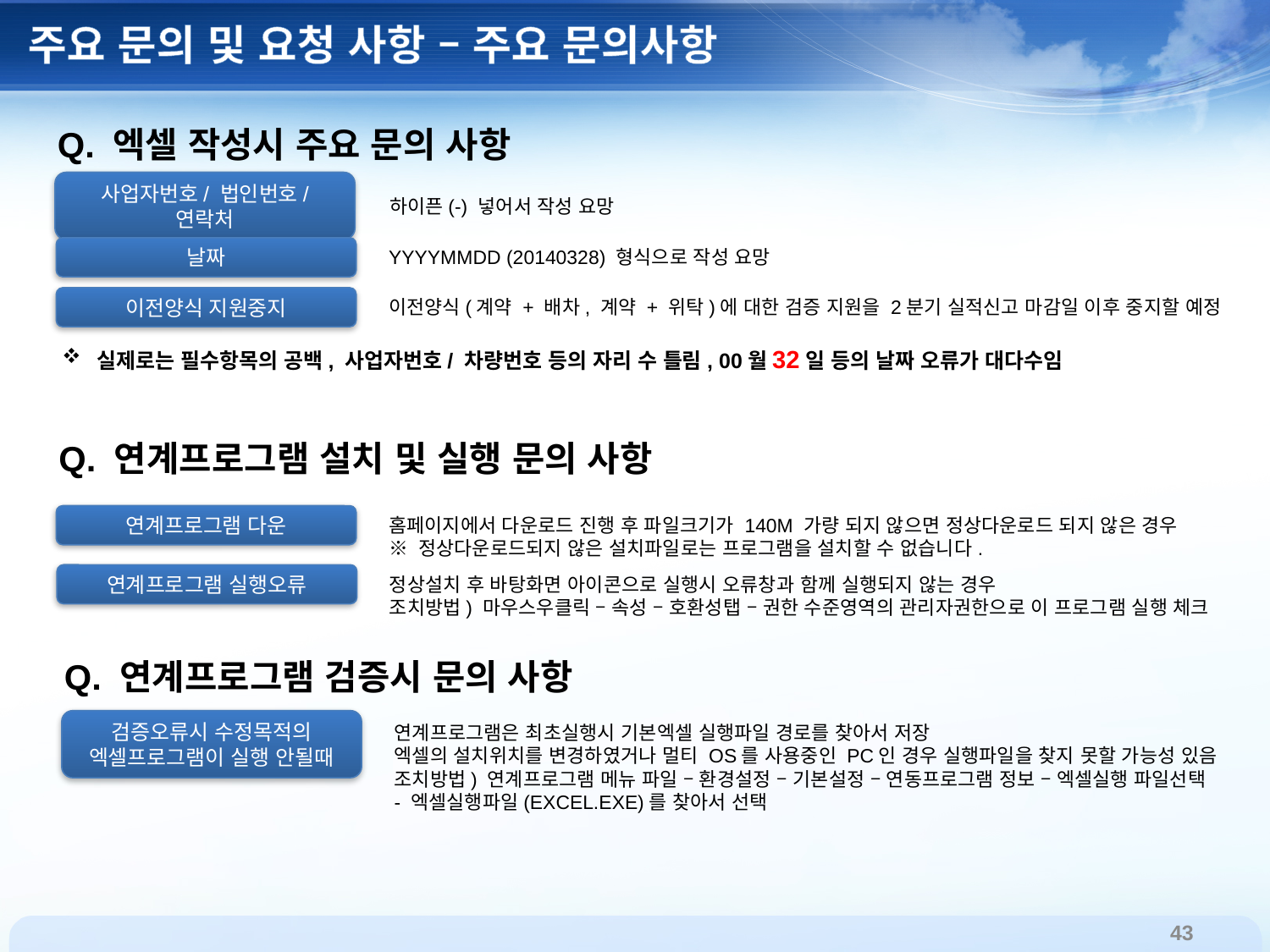

주요 문의 및 요청 사항 – 주요 문의사항
Q. 엑셀 작성시 주요 문의 사항
사업자번호/ 법인번호/ 연락처
하이픈(-) 넣어서 작성 요망
날짜
YYYYMMDD (20140328) 형식으로 작성 요망
이전양식 지원중지
이전양식(계약 + 배차, 계약 + 위탁)에 대한 검증 지원을 2분기 실적신고 마감일 이후 중지할 예정
 실제로는 필수항목의 공백, 사업자번호/ 차량번호 등의 자리 수 틀림, 00월32일 등의 날짜 오류가 대다수임
Q. 연계프로그램 설치 및 실행 문의 사항
연계프로그램 다운
홈페이지에서 다운로드 진행 후 파일크기가 140M 가량 되지 않으면 정상다운로드 되지 않은 경우
※ 정상다운로드되지 않은 설치파일로는 프로그램을 설치할 수 없습니다.
연계프로그램 실행오류
정상설치 후 바탕화면 아이콘으로 실행시 오류창과 함께 실행되지 않는 경우
조치방법) 마우스우클릭 – 속성 – 호환성탭 – 권한 수준영역의 관리자권한으로 이 프로그램 실행 체크
Q. 연계프로그램 검증시 문의 사항
검증오류시 수정목적의 엑셀프로그램이 실행 안될때
연계프로그램은 최초실행시 기본엑셀 실행파일 경로를 찾아서 저장
엑셀의 설치위치를 변경하였거나 멀티 OS를 사용중인 PC인 경우 실행파일을 찾지 못할 가능성 있음
조치방법) 연계프로그램 메뉴 파일 – 환경설정 – 기본설정 – 연동프로그램 정보 – 엑셀실행 파일선택
- 엑셀실행파일(EXCEL.EXE)를 찾아서 선택
43